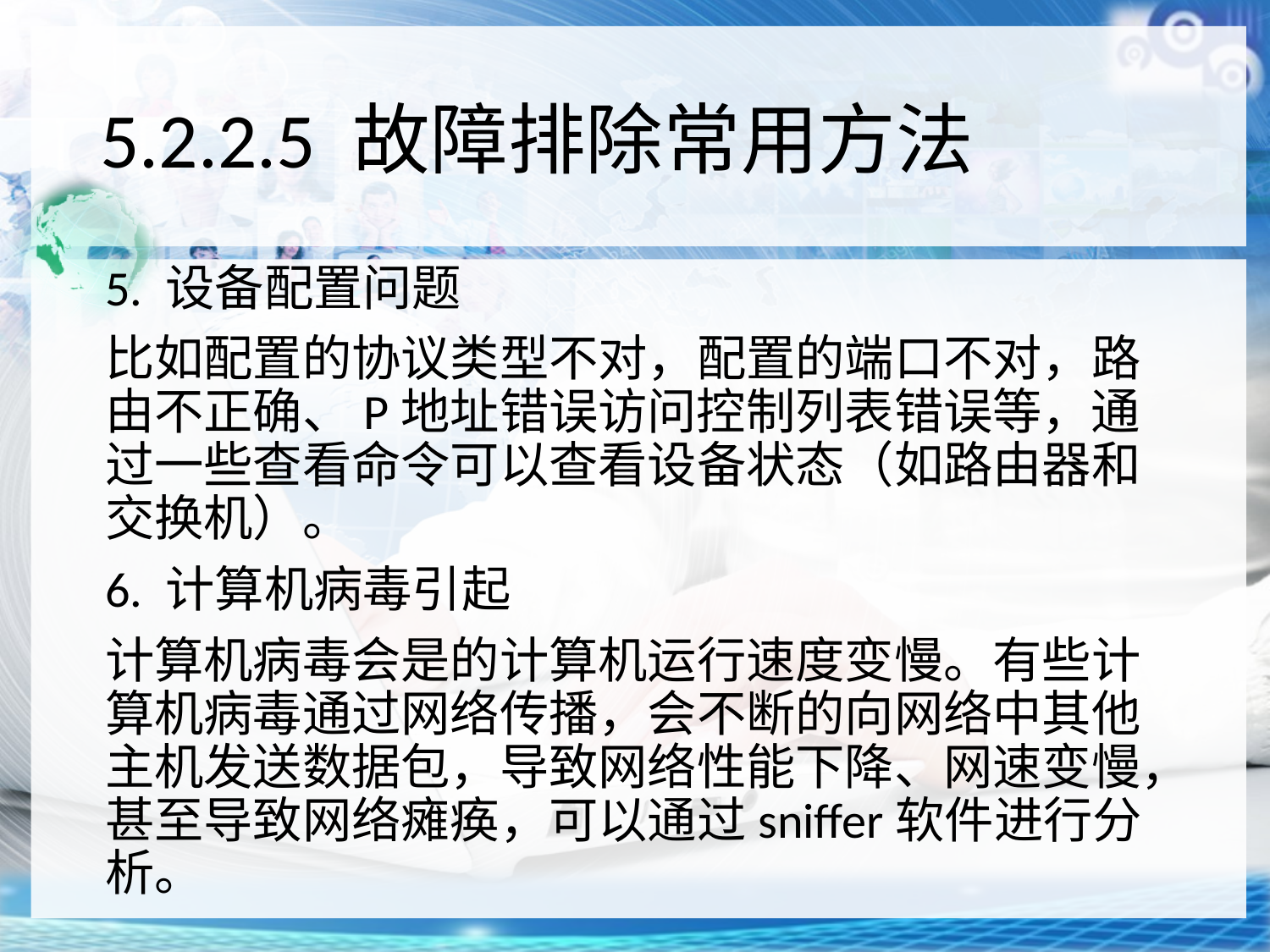

# 5.2.2.5 故障排除常用方法
5. 设备配置问题
比如配置的协议类型不对，配置的端口不对，路由不正确、P地址错误访问控制列表错误等，通过一些查看命令可以查看设备状态（如路由器和交换机）。
6. 计算机病毒引起
计算机病毒会是的计算机运行速度变慢。有些计算机病毒通过网络传播，会不断的向网络中其他主机发送数据包，导致网络性能下降、网速变慢，甚至导致网络瘫痪，可以通过sniffer软件进行分析。